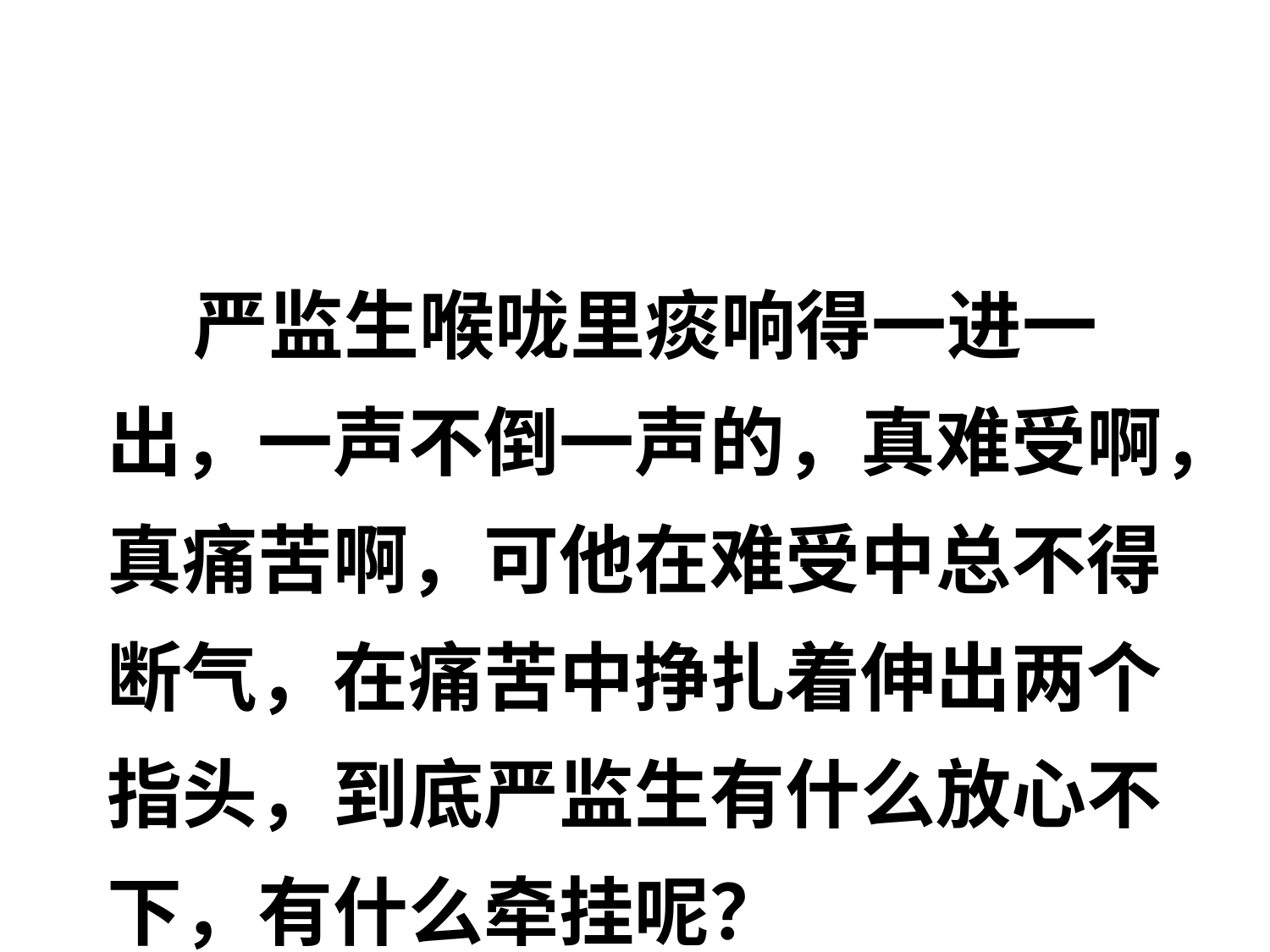

严监生喉咙里痰响得一进一出，一声不倒一声的，真难受啊，真痛苦啊，可他在难受中总不得断气，在痛苦中挣扎着伸出两个指头，到底严监生有什么放心不下，有什么牵挂呢？